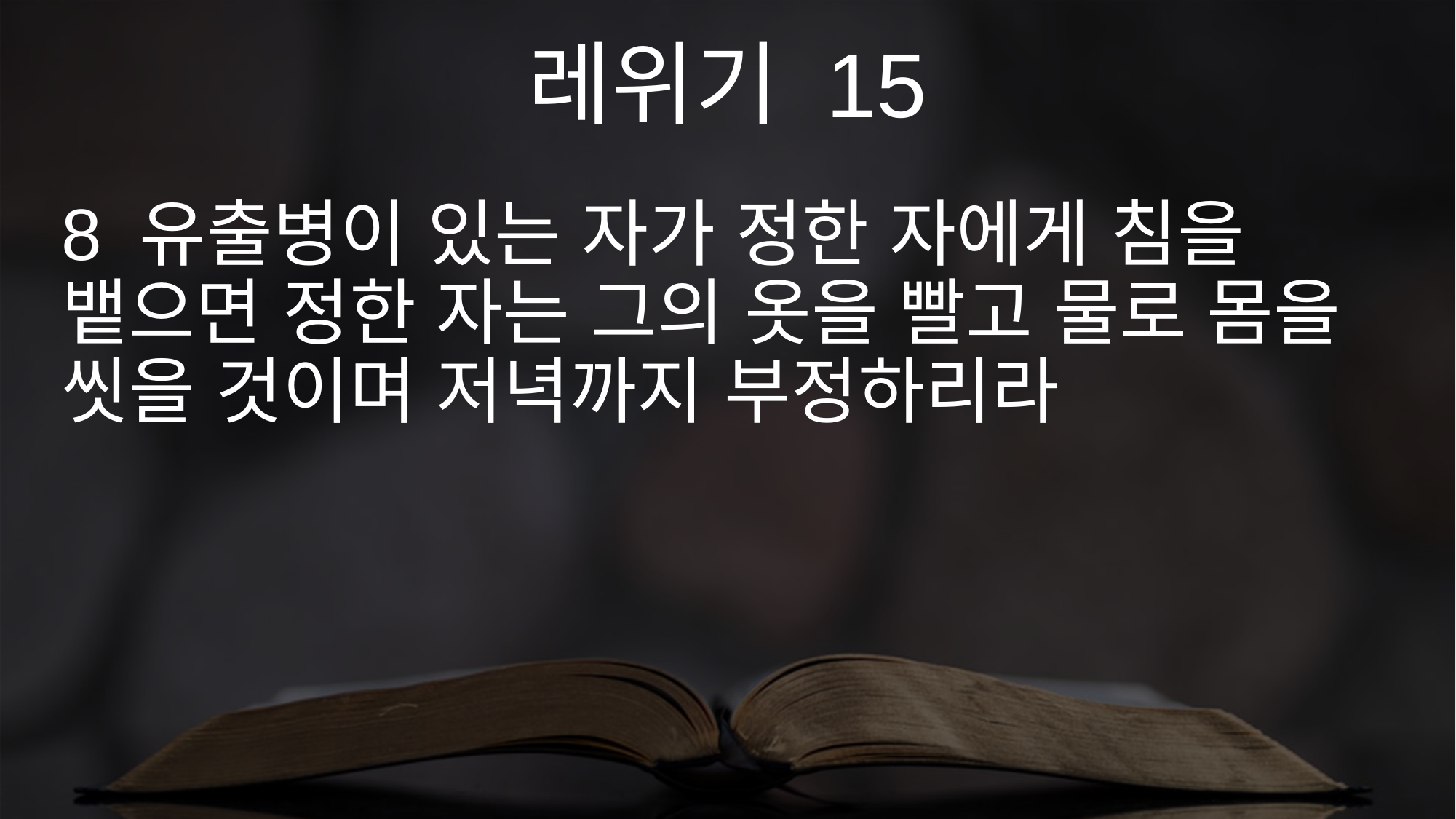

레위기 15
8 유출병이 있는 자가 정한 자에게 침을 뱉으면 정한 자는 그의 옷을 빨고 물로 몸을 씻을 것이며 저녁까지 부정하리라